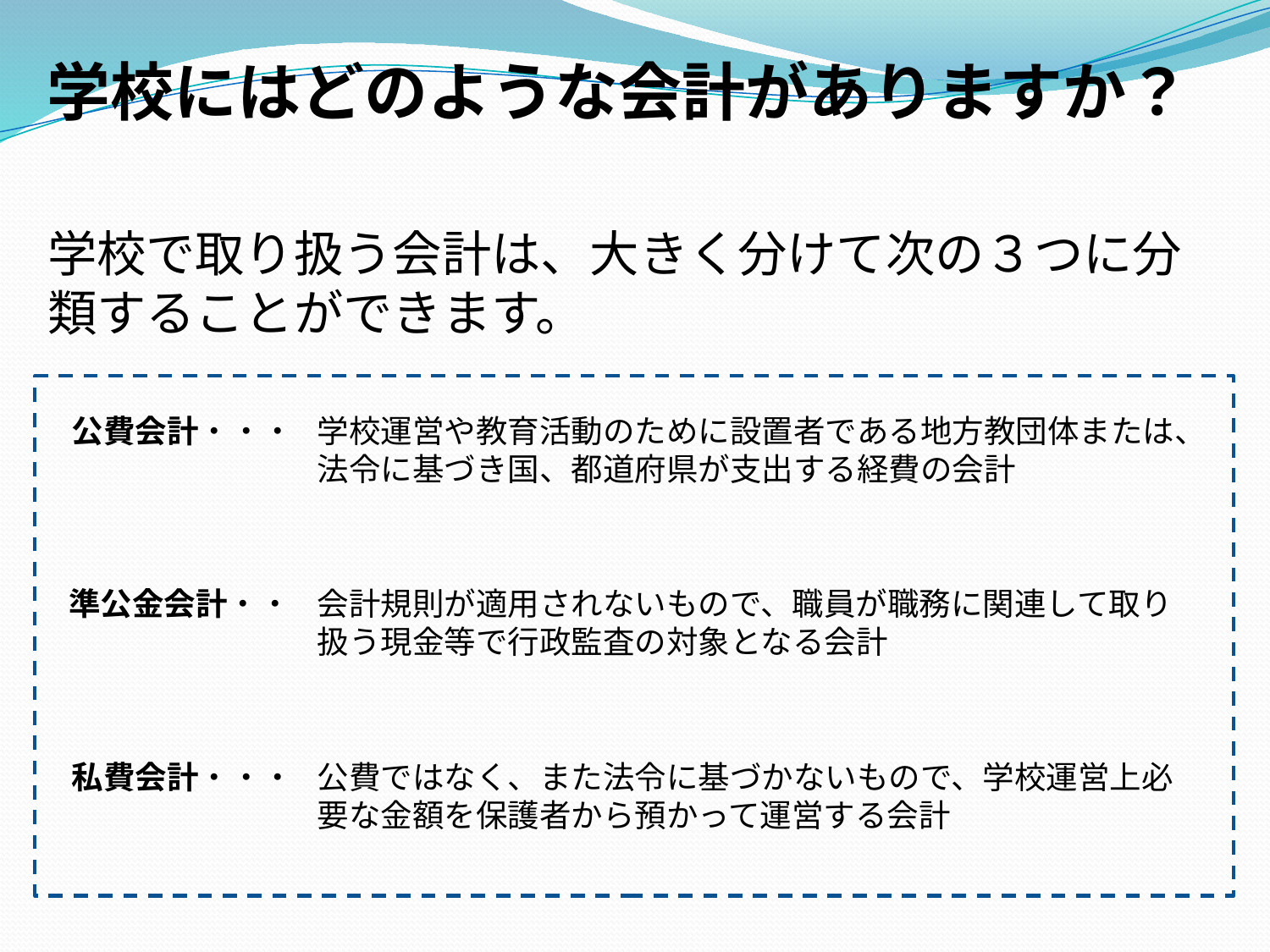

学校にはどのような会計がありますか？
学校で取り扱う会計は、大きく分けて次の３つに分類することができます。

公費会計・・・
学校運営や教育活動のために設置者である地方教団体または、法令に基づき国、都道府県が支出する経費の会計
準公金会計・・
会計規則が適用されないもので、職員が職務に関連して取り扱う現金等で行政監査の対象となる会計
公費ではなく、また法令に基づかないもので、学校運営上必要な金額を保護者から預かって運営する会計
私費会計・・・